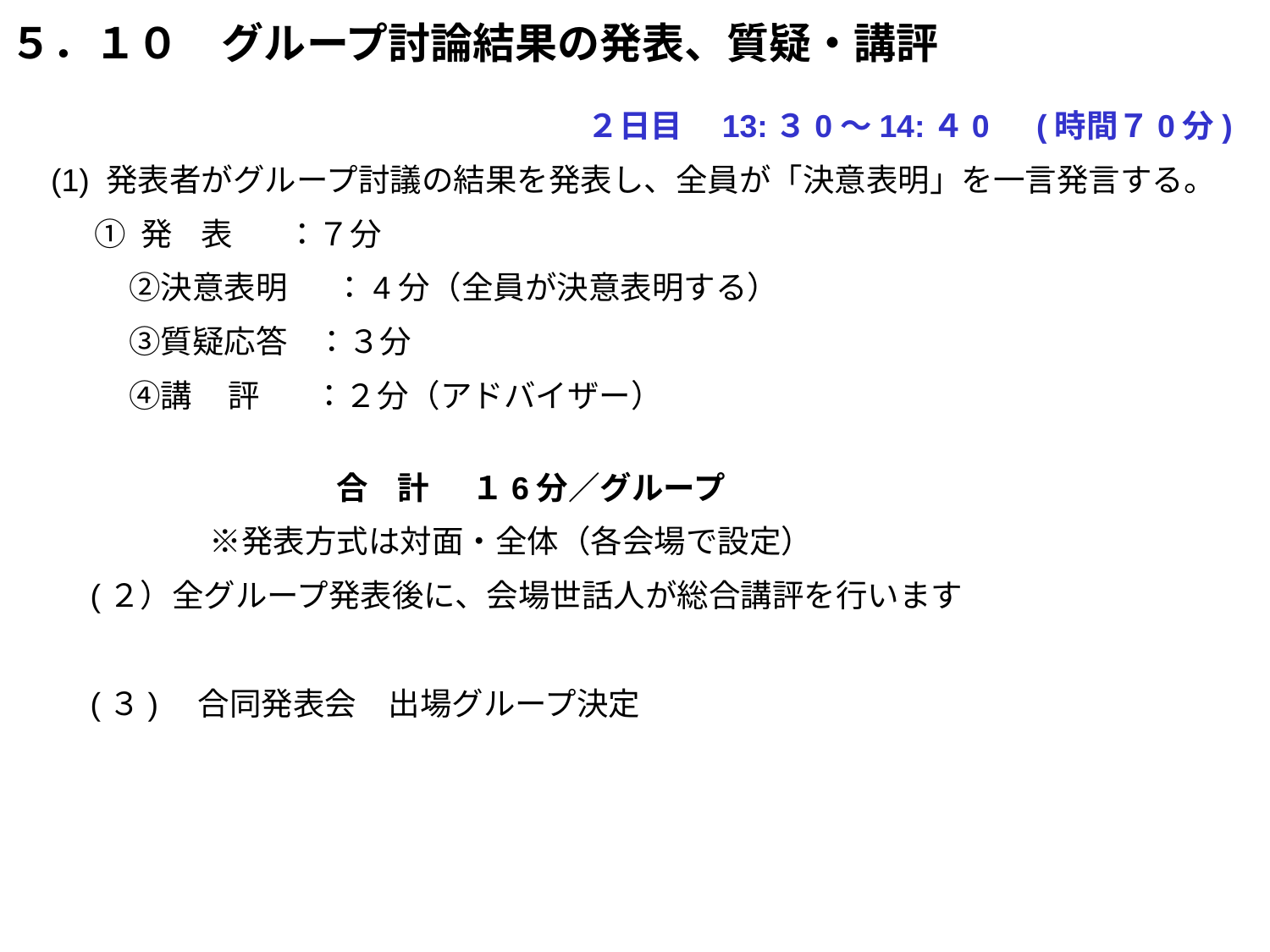

５．１０　グループ討論結果の発表、質疑・講評
　　　　　　　　　　　　　　２日目　13:３0～14:４0　(時間７0分)
(1) 発表者がグループ討議の結果を発表し、全員が「決意表明」を一言発言する。
      ① 発    表 　  ：７分
　　  ②決意表明　  ：4分（全員が決意表明する）
　　  ③質疑応答    ：３分
　　  ④講     評   　：２分（アドバイザー）
　　　　　　　合    計      １6分／グループ
　　　　　※発表方式は対面・全体（各会場で設定）
　(２）全グループ発表後に、会場世話人が総合講評を行います

　(３)　合同発表会　出場グループ決定